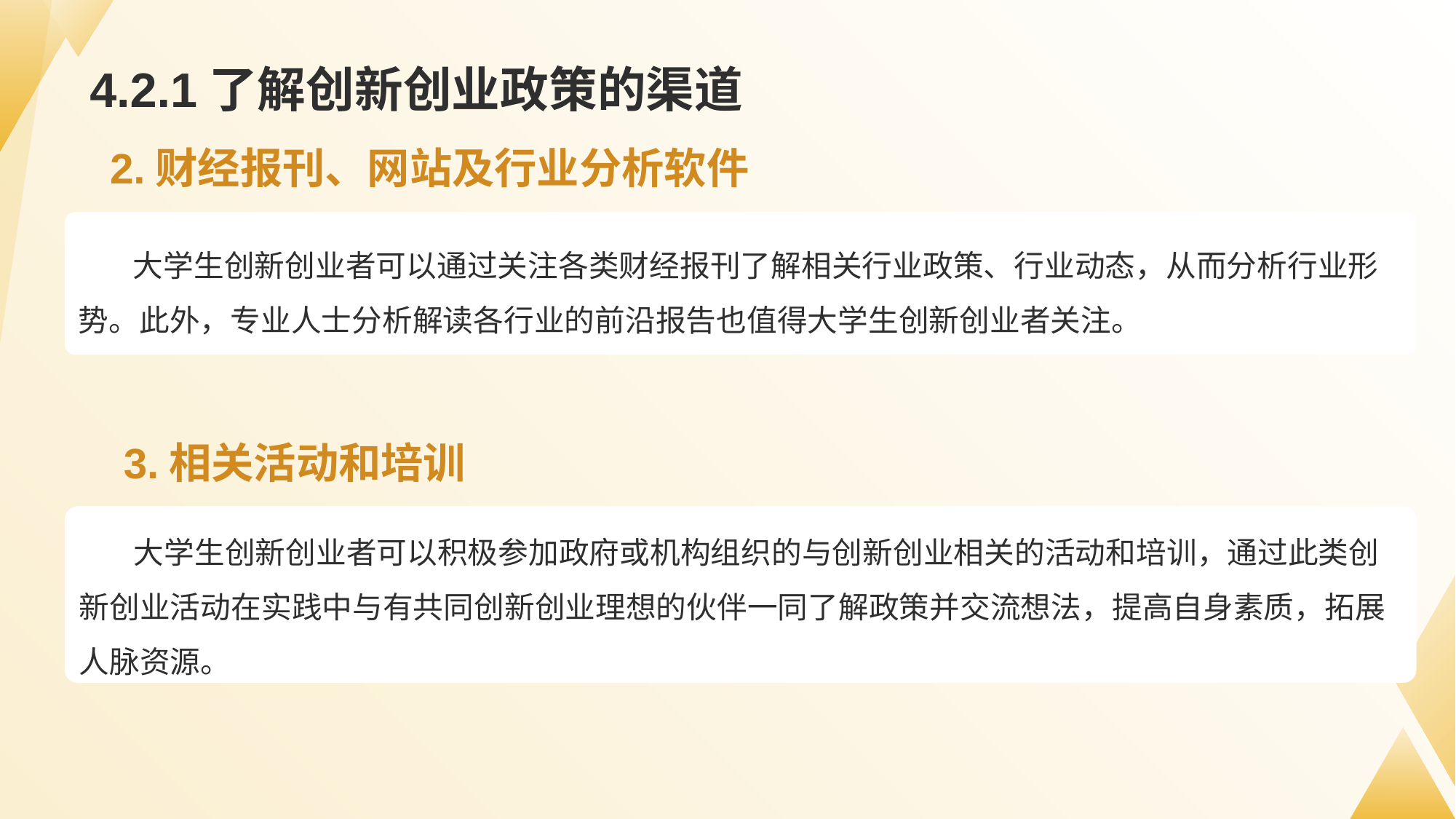

# 4.2.1了解创新创业政策的渠道
2.财经报刊、网站及行业分析软件
大学生创新创业者可以通过关注各类财经报刊了解相关行业政策、行业动态，从而分析行业形势。此外，专业人士分析解读各行业的前沿报告也值得大学生创新创业者关注。
3.相关活动和培训
大学生创新创业者可以积极参加政府或机构组织的与创新创业相关的活动和培训，通过此类创新创业活动在实践中与有共同创新创业理想的伙伴一同了解政策并交流想法，提高自身素质，拓展人脉资源。